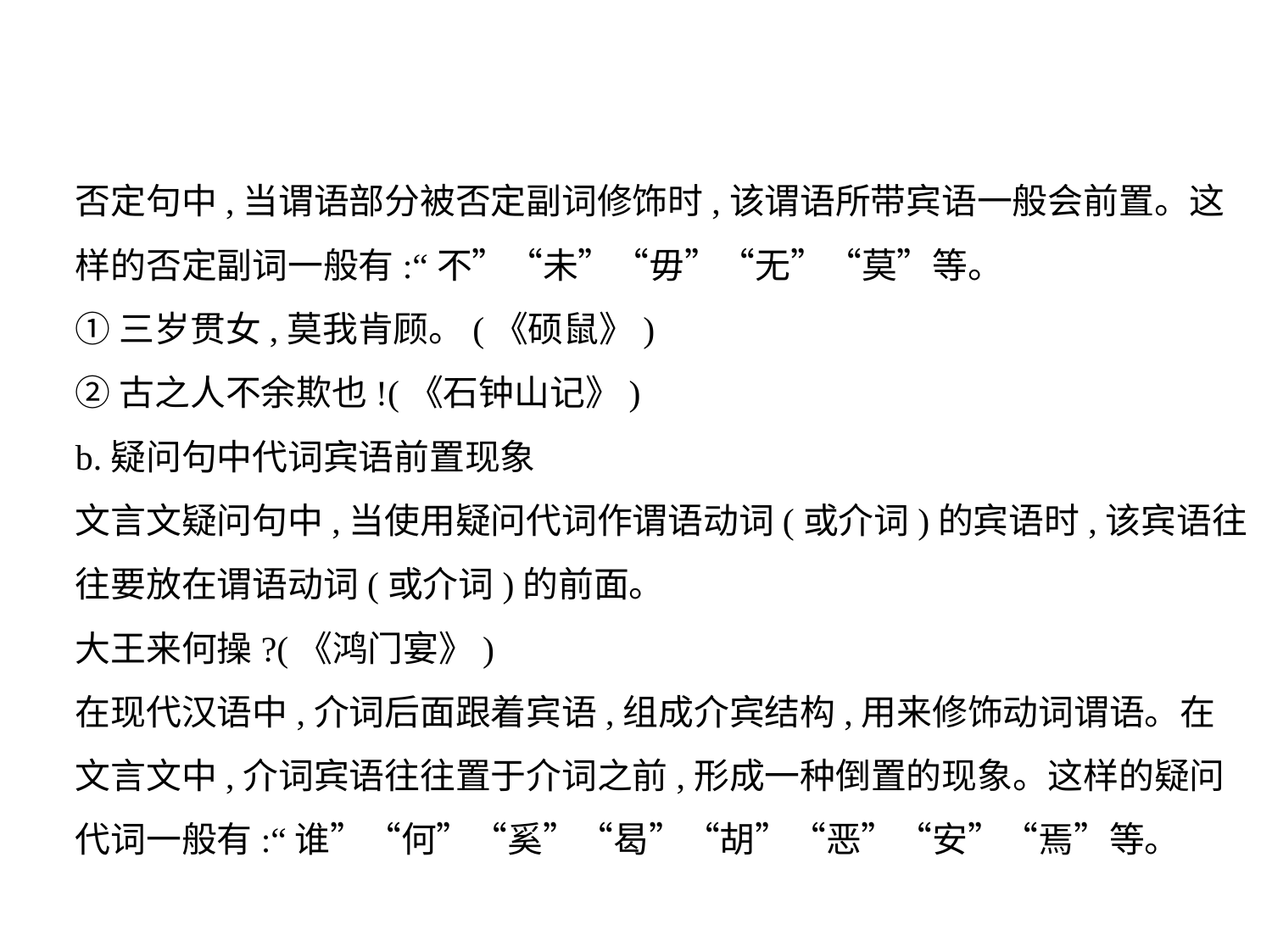

否定句中,当谓语部分被否定副词修饰时,该谓语所带宾语一般会前置。这
样的否定副词一般有:“不”“未”“毋”“无”“莫”等。
①三岁贯女,莫我肯顾。(《硕鼠》)
②古之人不余欺也!(《石钟山记》)
b.疑问句中代词宾语前置现象
文言文疑问句中,当使用疑问代词作谓语动词(或介词)的宾语时,该宾语往
往要放在谓语动词(或介词)的前面。
大王来何操?(《鸿门宴》)
在现代汉语中,介词后面跟着宾语,组成介宾结构,用来修饰动词谓语。在
文言文中,介词宾语往往置于介词之前,形成一种倒置的现象。这样的疑问
代词一般有:“谁”“何”“奚”“曷”“胡”“恶”“安”“焉”等。